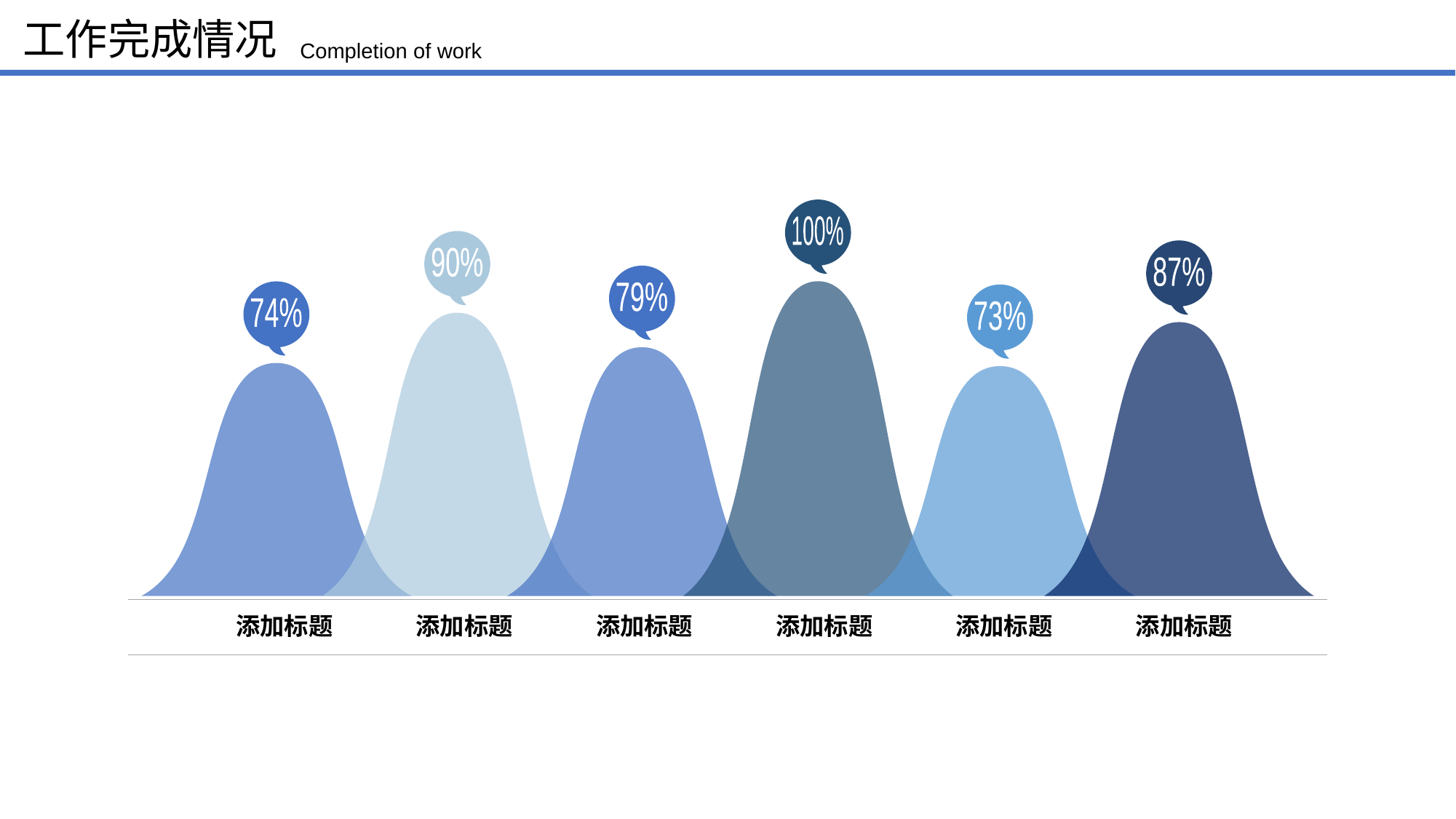

工作完成情况
Completion of work

100%

90%

87%

79%

74%

73%

添加标题
添加标题
添加标题
添加标题
添加标题
添加标题